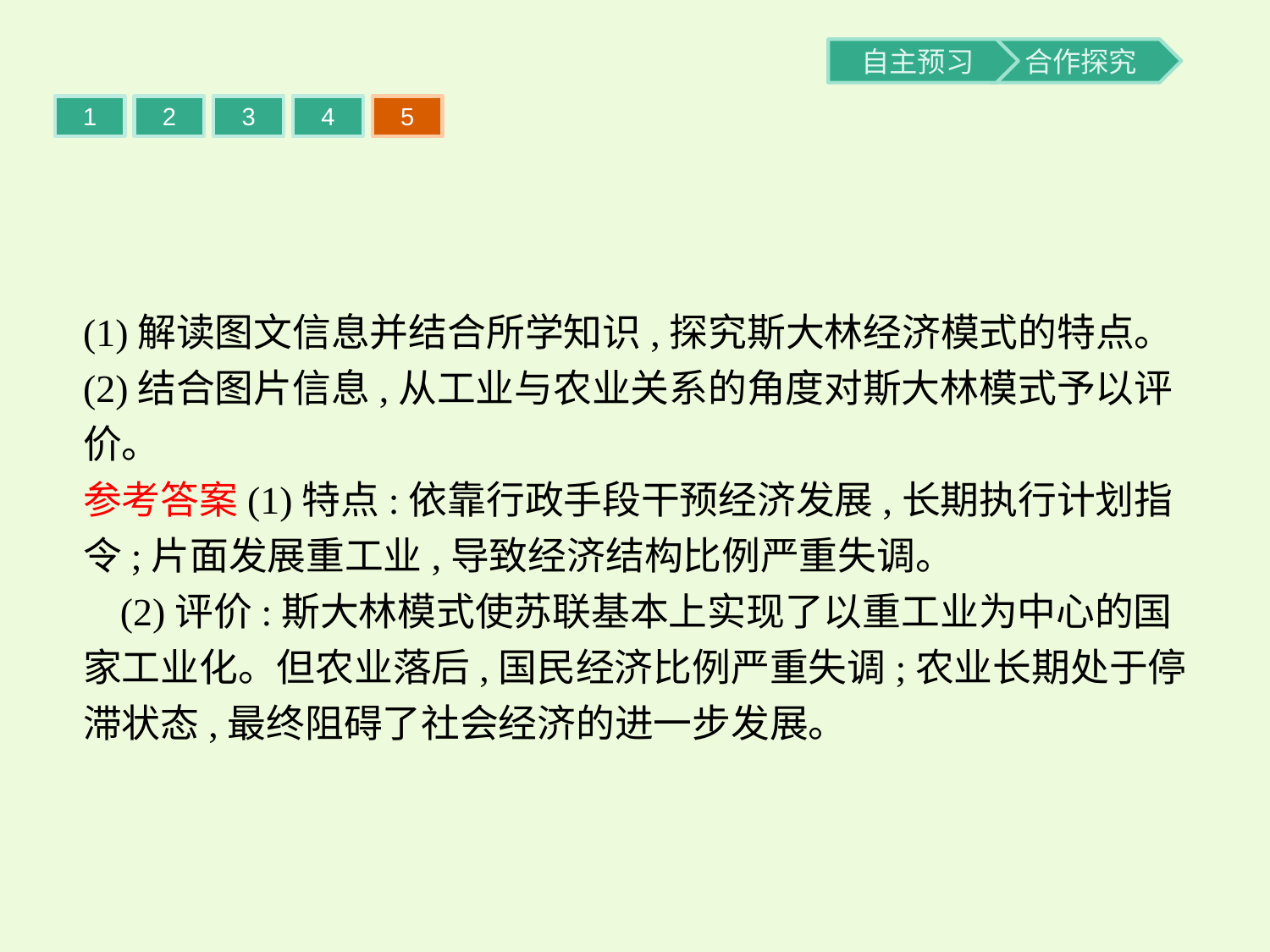

1
2
3
4
5
(1)解读图文信息并结合所学知识,探究斯大林经济模式的特点。
(2)结合图片信息,从工业与农业关系的角度对斯大林模式予以评价。
参考答案(1)特点:依靠行政手段干预经济发展,长期执行计划指令;片面发展重工业,导致经济结构比例严重失调。
(2)评价:斯大林模式使苏联基本上实现了以重工业为中心的国家工业化。但农业落后,国民经济比例严重失调;农业长期处于停滞状态,最终阻碍了社会经济的进一步发展。